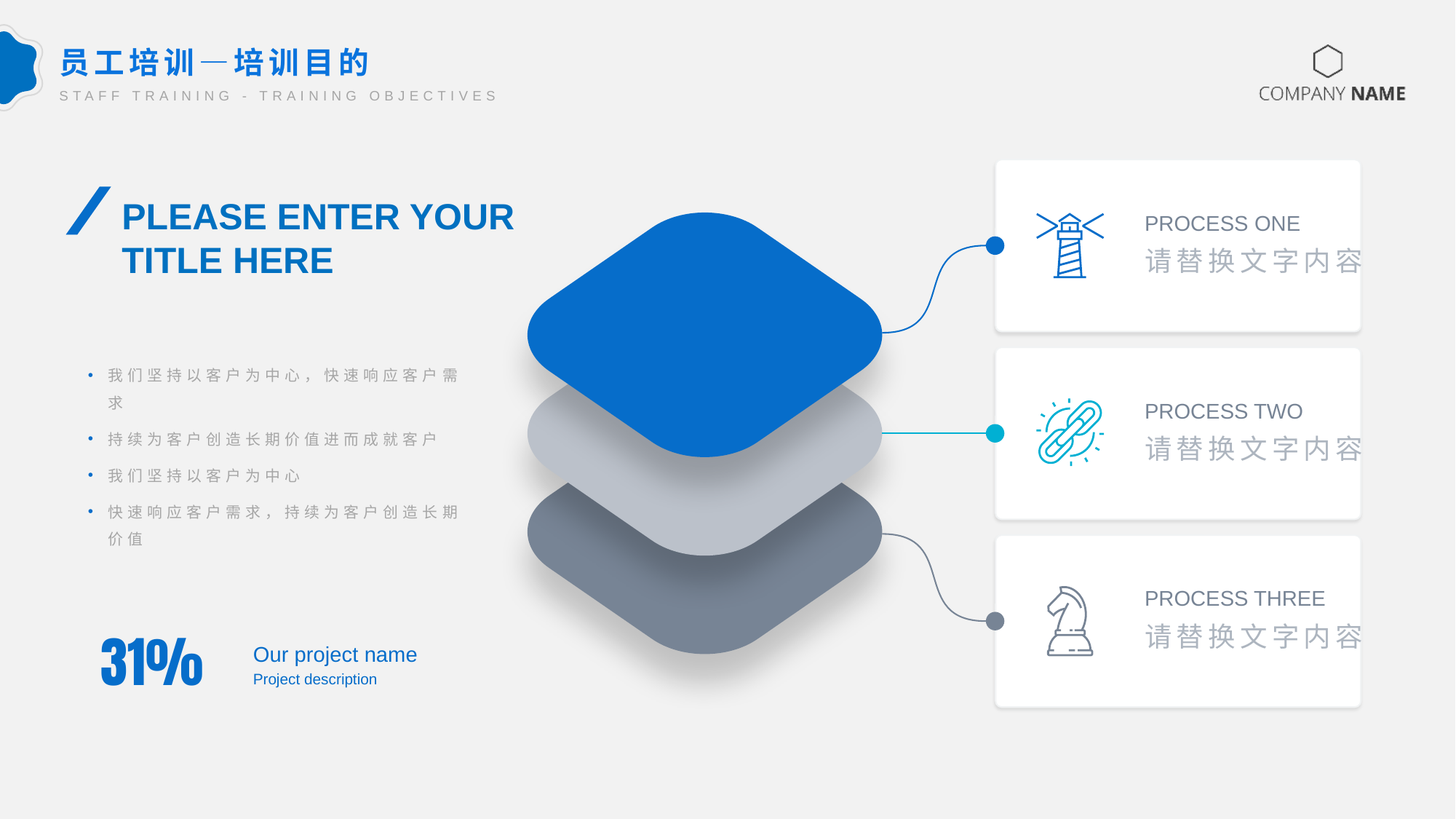

员工培训—培训目的
STAFF TRAINING - TRAINING OBJECTIVES

PROCESS ONE
请替换文字内容

PLEASE ENTER YOUR TITLE HERE

PROCESS TWO
请替换文字内容

我们坚持以客户为中心，快速响应客户需求
持续为客户创造长期价值进而成就客户
我们坚持以客户为中心
快速响应客户需求，持续为客户创造长期价值

PROCESS THREE
请替换文字内容

31%
Our project name
Project description